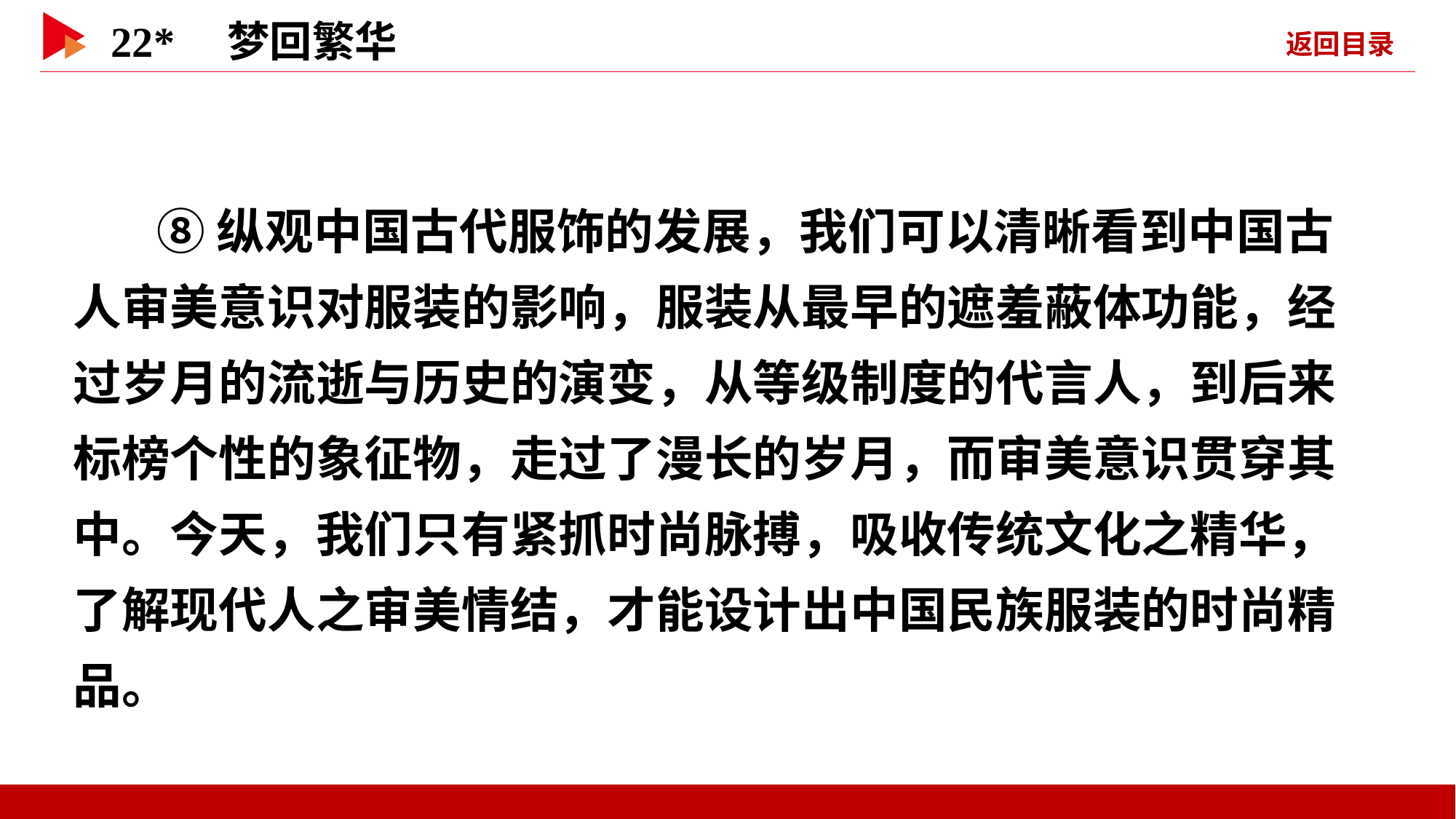

⑧纵观中国古代服饰的发展，我们可以清晰看到中国古人审美意识对服装的影响，服装从最早的遮羞蔽体功能，经过岁月的流逝与历史的演变，从等级制度的代言人，到后来标榜个性的象征物，走过了漫长的岁月，而审美意识贯穿其中。今天，我们只有紧抓时尚脉搏，吸收传统文化之精华，了解现代人之审美情结，才能设计出中国民族服装的时尚精品。